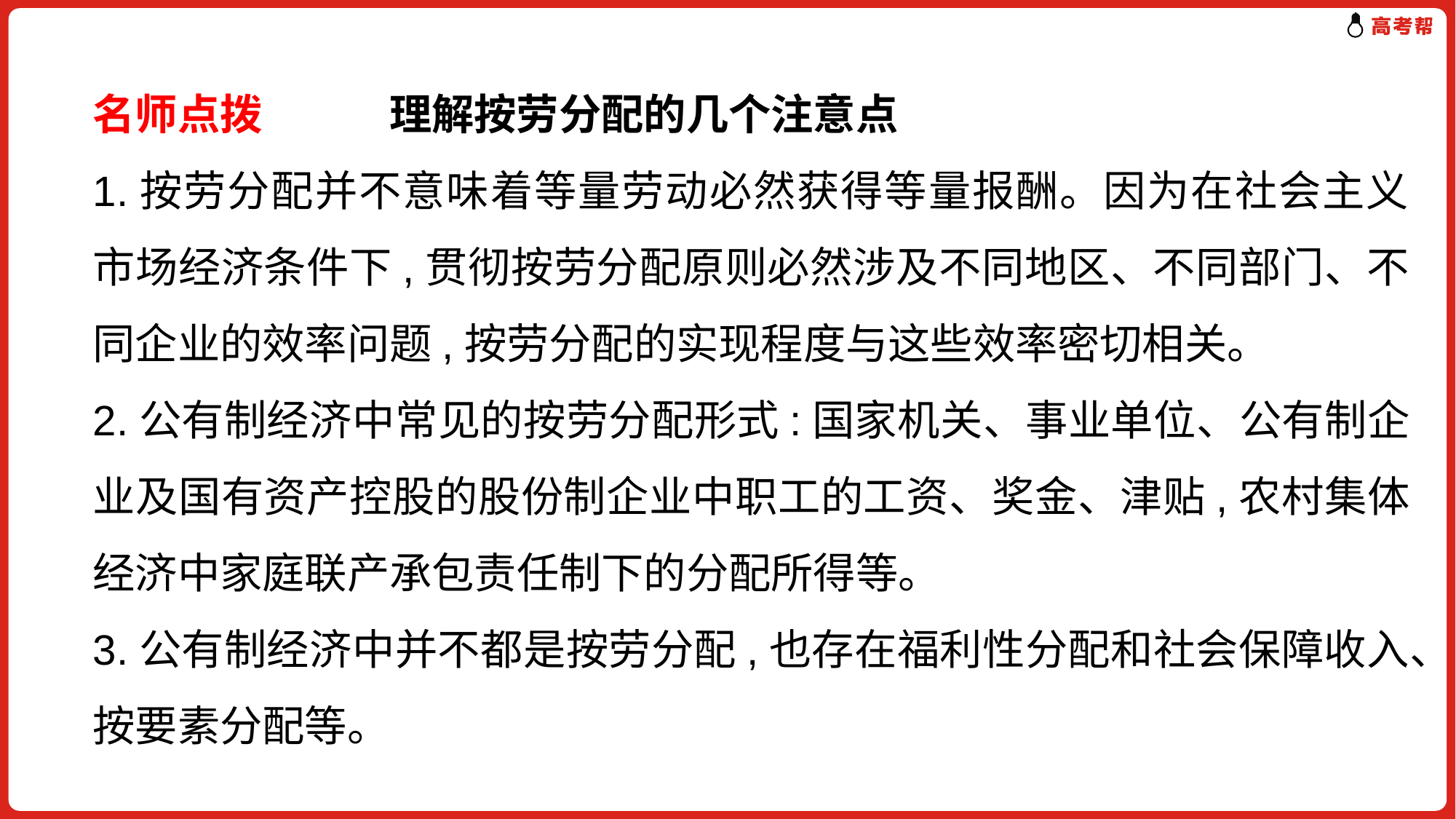

名师点拨　　　理解按劳分配的几个注意点
1.按劳分配并不意味着等量劳动必然获得等量报酬。因为在社会主义市场经济条件下,贯彻按劳分配原则必然涉及不同地区、不同部门、不同企业的效率问题,按劳分配的实现程度与这些效率密切相关。
2.公有制经济中常见的按劳分配形式:国家机关、事业单位、公有制企业及国有资产控股的股份制企业中职工的工资、奖金、津贴,农村集体经济中家庭联产承包责任制下的分配所得等。
3.公有制经济中并不都是按劳分配,也存在福利性分配和社会保障收入、按要素分配等。